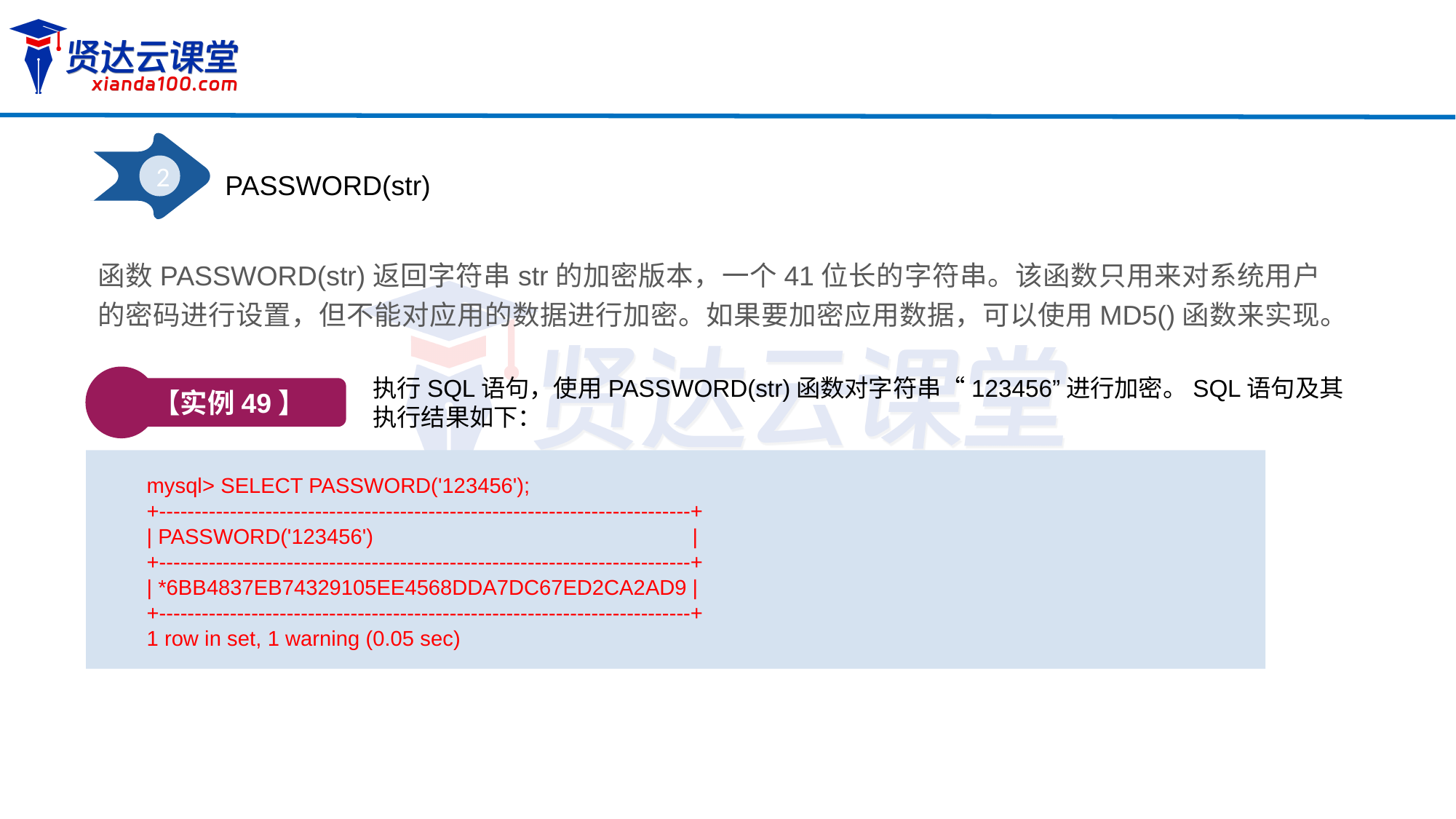

2
PASSWORD(str)
函数PASSWORD(str)返回字符串str的加密版本，一个41位长的字符串。该函数只用来对系统用户的密码进行设置，但不能对应用的数据进行加密。如果要加密应用数据，可以使用MD5()函数来实现。

【实例49】
执行SQL语句，使用PASSWORD(str)函数对字符串“123456”进行加密。SQL语句及其执行结果如下：

mysql> SELECT PASSWORD('123456');
+---------------------------------------------------------------------------+
| PASSWORD('123456')                        		|
+---------------------------------------------------------------------------+
| *6BB4837EB74329105EE4568DDA7DC67ED2CA2AD9	|
+---------------------------------------------------------------------------+
1 row in set, 1 warning (0.05 sec)